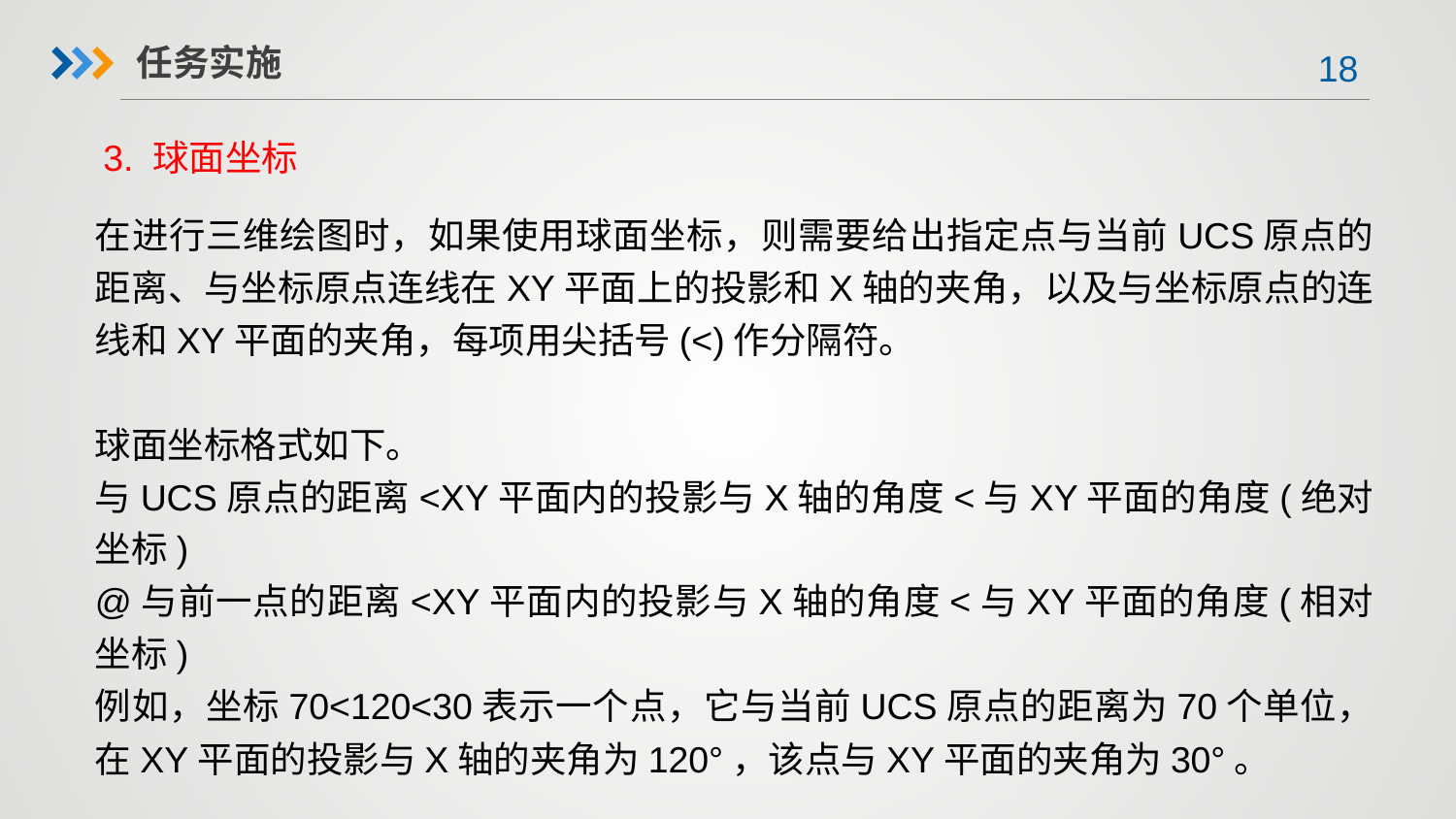

任务实施
3. 球面坐标
在进行三维绘图时，如果使用球面坐标，则需要给出指定点与当前UCS原点的距离、与坐标原点连线在XY平面上的投影和X轴的夹角，以及与坐标原点的连线和XY平面的夹角，每项用尖括号(<)作分隔符。

球面坐标格式如下。
与UCS原点的距离<XY平面内的投影与X轴的角度<与XY平面的角度(绝对坐标)
@与前一点的距离<XY平面内的投影与X轴的角度<与XY平面的角度(相对坐标)
例如，坐标70<120<30表示一个点，它与当前UCS原点的距离为70个单位，在XY平面的投影与X轴的夹角为120°，该点与XY平面的夹角为30°。